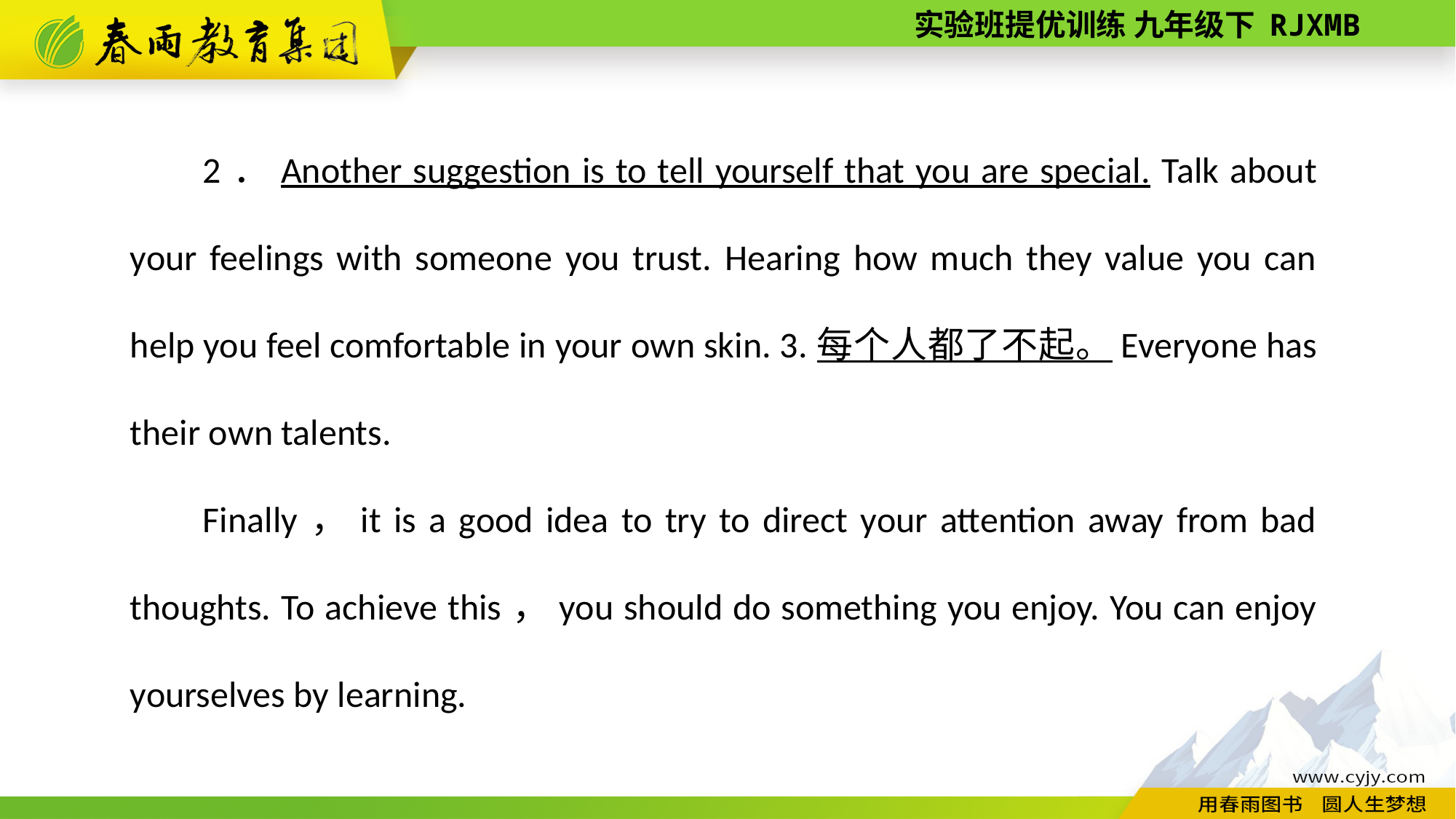

2．Another suggestion is to tell yourself that you are special. Talk about your feelings with someone you trust. Hearing how much they value you can help you feel comfortable in your own skin. 3.每个人都了不起。Everyone has their own talents.
Finally，it is a good idea to try to direct your attention away from bad thoughts. To achieve this，you should do something you enjoy. You can enjoy yourselves by learning.